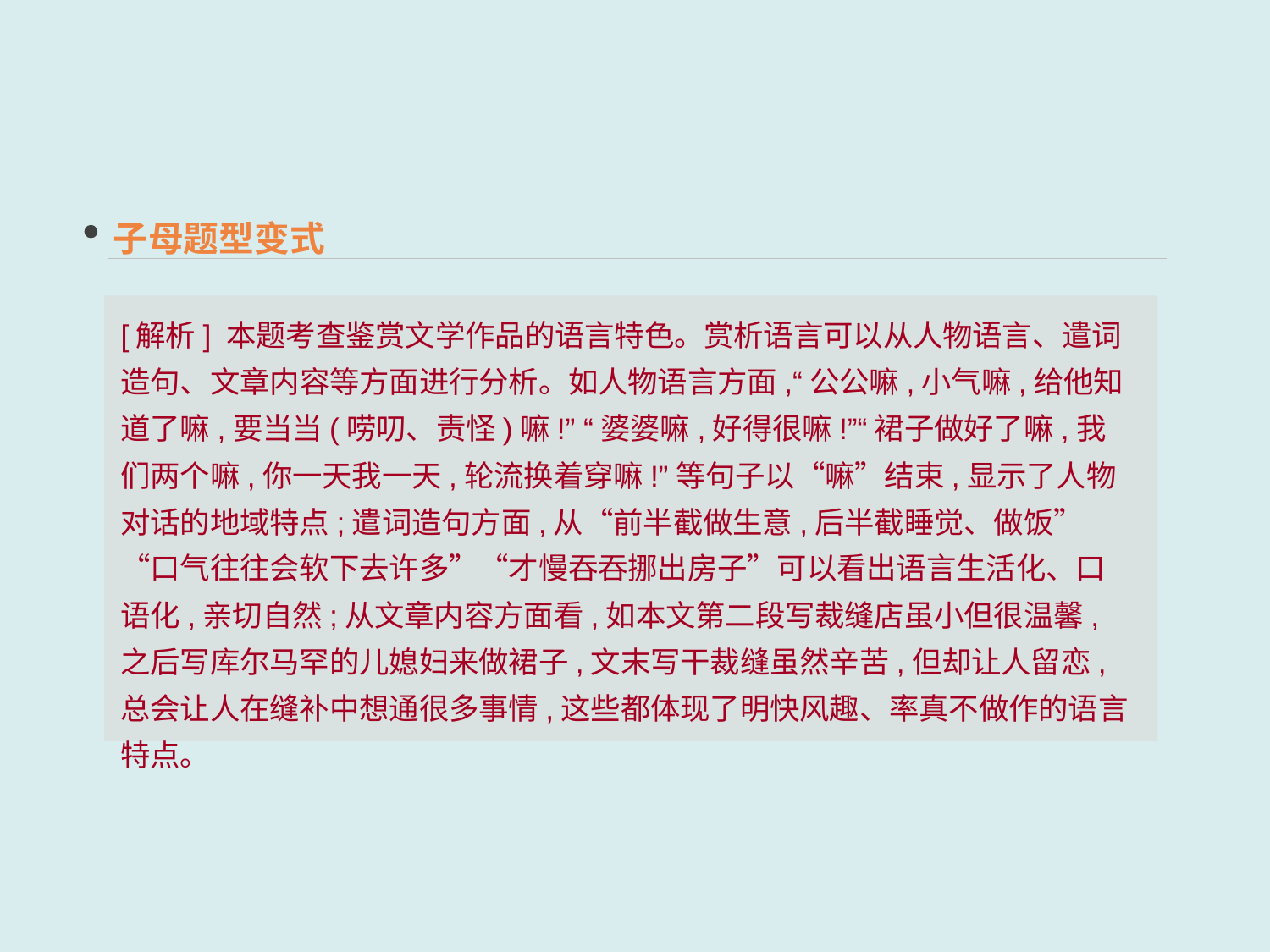

子母题型变式

[解析] 本题考查鉴赏文学作品的语言特色。赏析语言可以从人物语言、遣词造句、文章内容等方面进行分析。如人物语言方面,“公公嘛,小气嘛,给他知道了嘛,要当当(唠叨、责怪)嘛!” “婆婆嘛,好得很嘛!”“裙子做好了嘛,我们两个嘛,你一天我一天,轮流换着穿嘛!”等句子以“嘛”结束,显示了人物对话的地域特点;遣词造句方面,从“前半截做生意,后半截睡觉、做饭”“口气往往会软下去许多”“才慢吞吞挪出房子”可以看出语言生活化、口语化,亲切自然;从文章内容方面看,如本文第二段写裁缝店虽小但很温馨,之后写库尔马罕的儿媳妇来做裙子,文末写干裁缝虽然辛苦,但却让人留恋,总会让人在缝补中想通很多事情,这些都体现了明快风趣、率真不做作的语言特点。